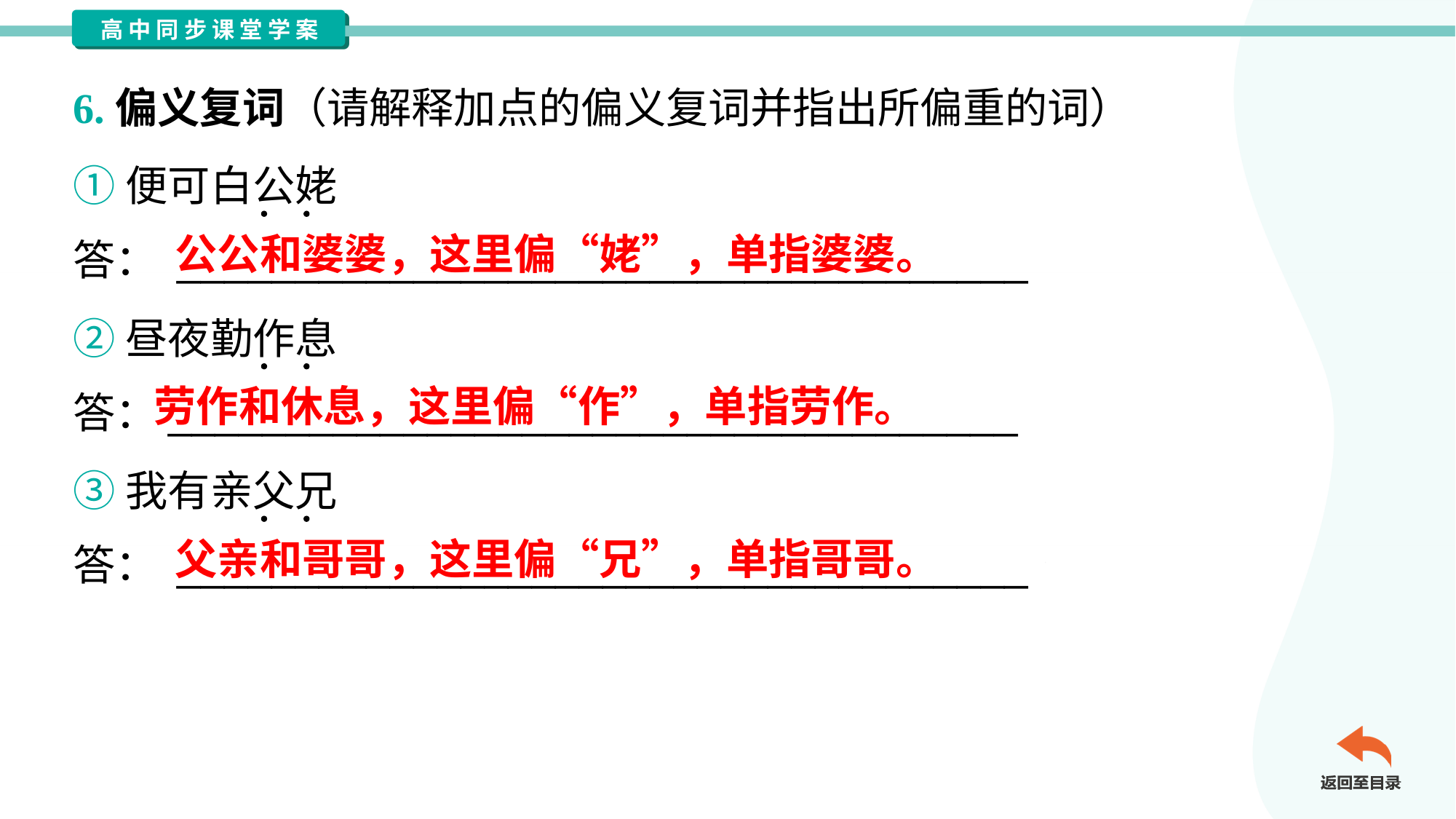

6.偏义复词（请解释加点的偏义复词并指出所偏重的词）
①便可白公姥
答： ____________________________________
公公和婆婆，这里偏“姥”，单指婆婆。

②昼夜勤作息
答：____________________________________
劳作和休息，这里偏“作”，单指劳作。

③我有亲父兄
答： ____________________________________
父亲和哥哥，这里偏“兄”，单指哥哥。